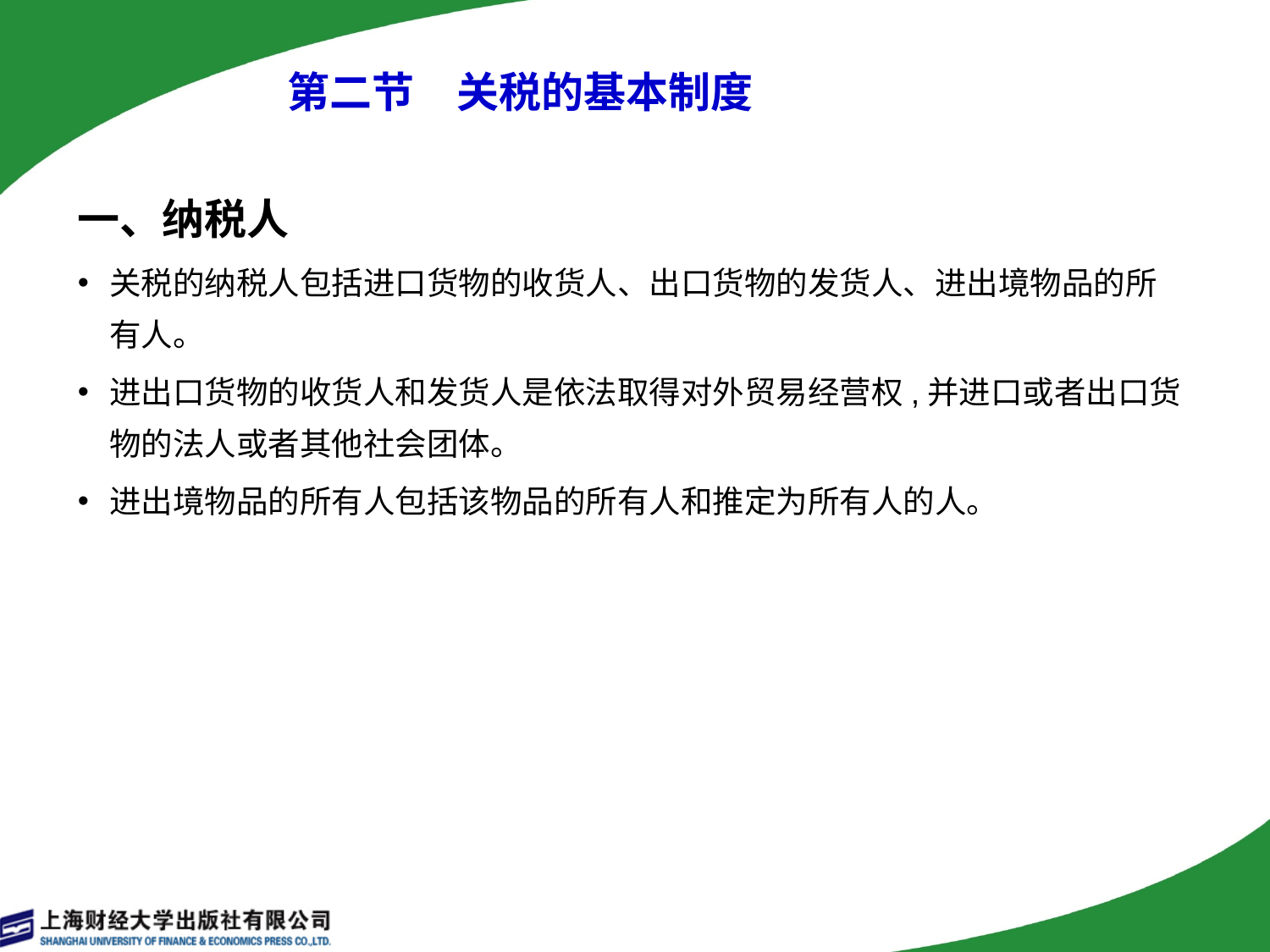

# 第二节　关税的基本制度
一、纳税人
关税的纳税人包括进口货物的收货人、出口货物的发货人、进出境物品的所有人。
进出口货物的收货人和发货人是依法取得对外贸易经营权,并进口或者出口货物的法人或者其他社会团体。
进出境物品的所有人包括该物品的所有人和推定为所有人的人。